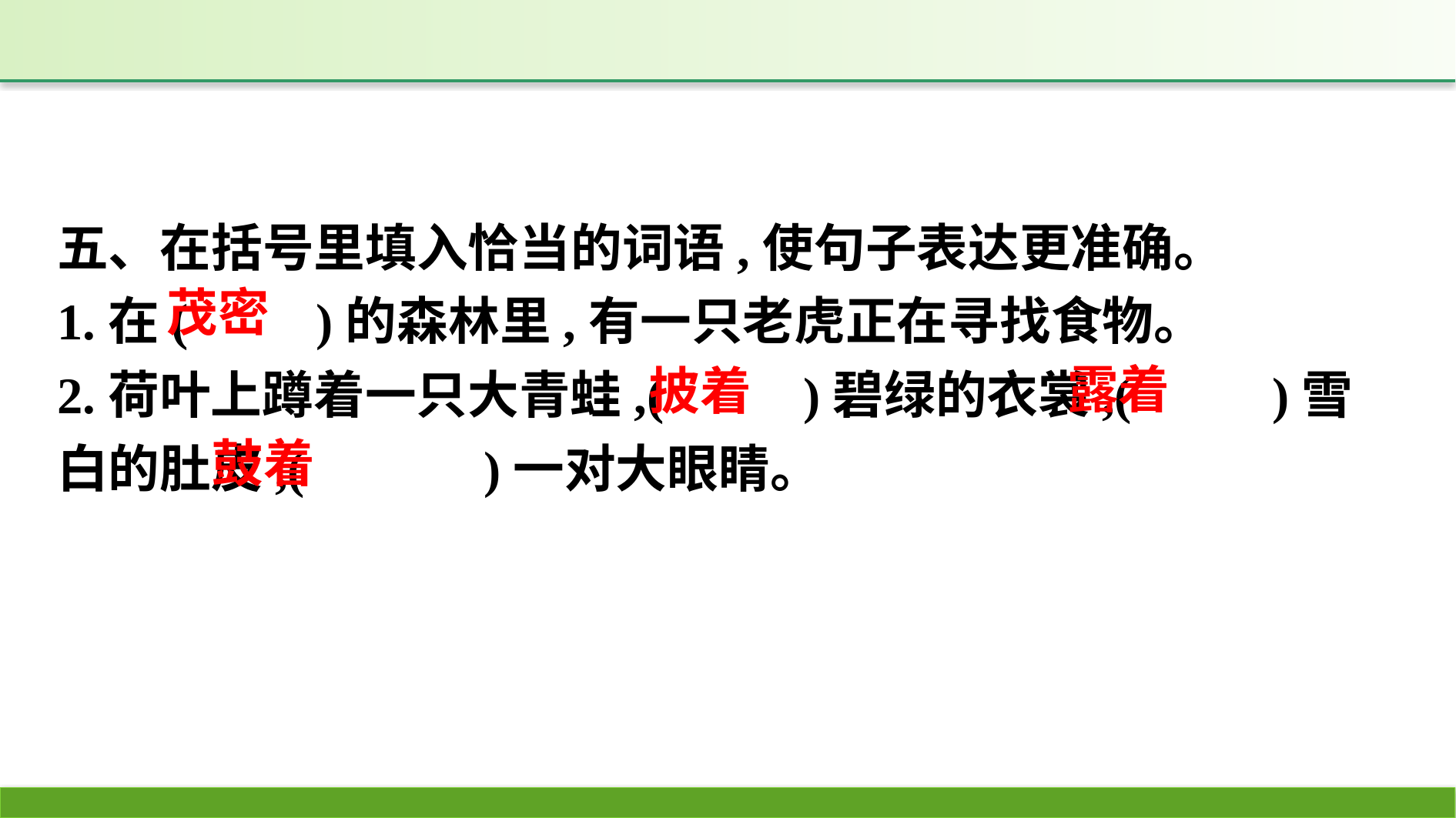

五、在括号里填入恰当的词语,使句子表达更准确。
1.在(　　)的森林里,有一只老虎正在寻找食物。
2.荷叶上蹲着一只大青蛙,(　　 )碧绿的衣裳,(　 　)雪白的肚皮,(　　　)一对大眼睛。
茂密
露着
披着
鼓着